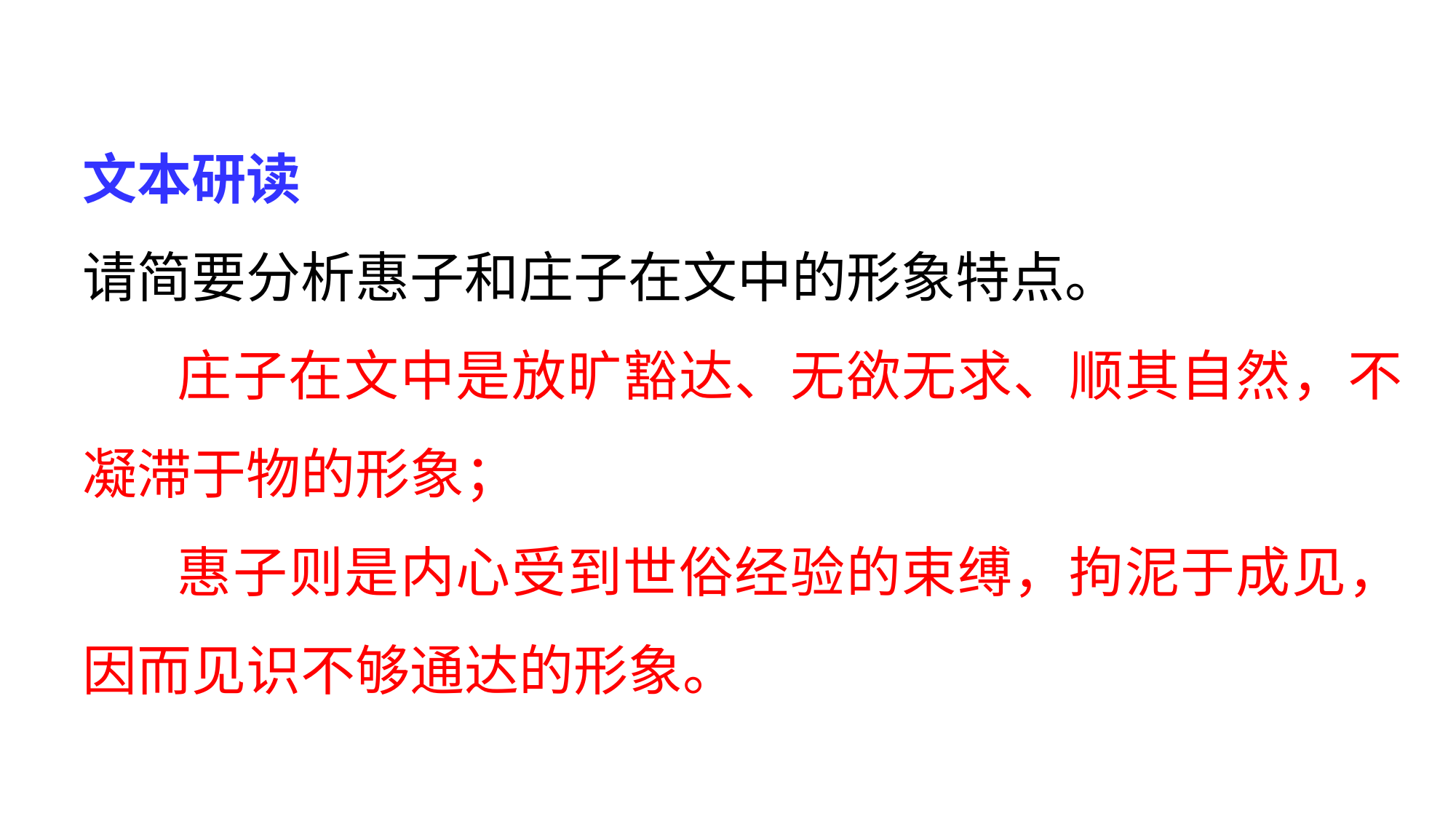

文本研读
请简要分析惠子和庄子在文中的形象特点。
      庄子在文中是放旷豁达、无欲无求、顺其自然，不凝滞于物的形象；
      惠子则是内心受到世俗经验的束缚，拘泥于成见，因而见识不够通达的形象。